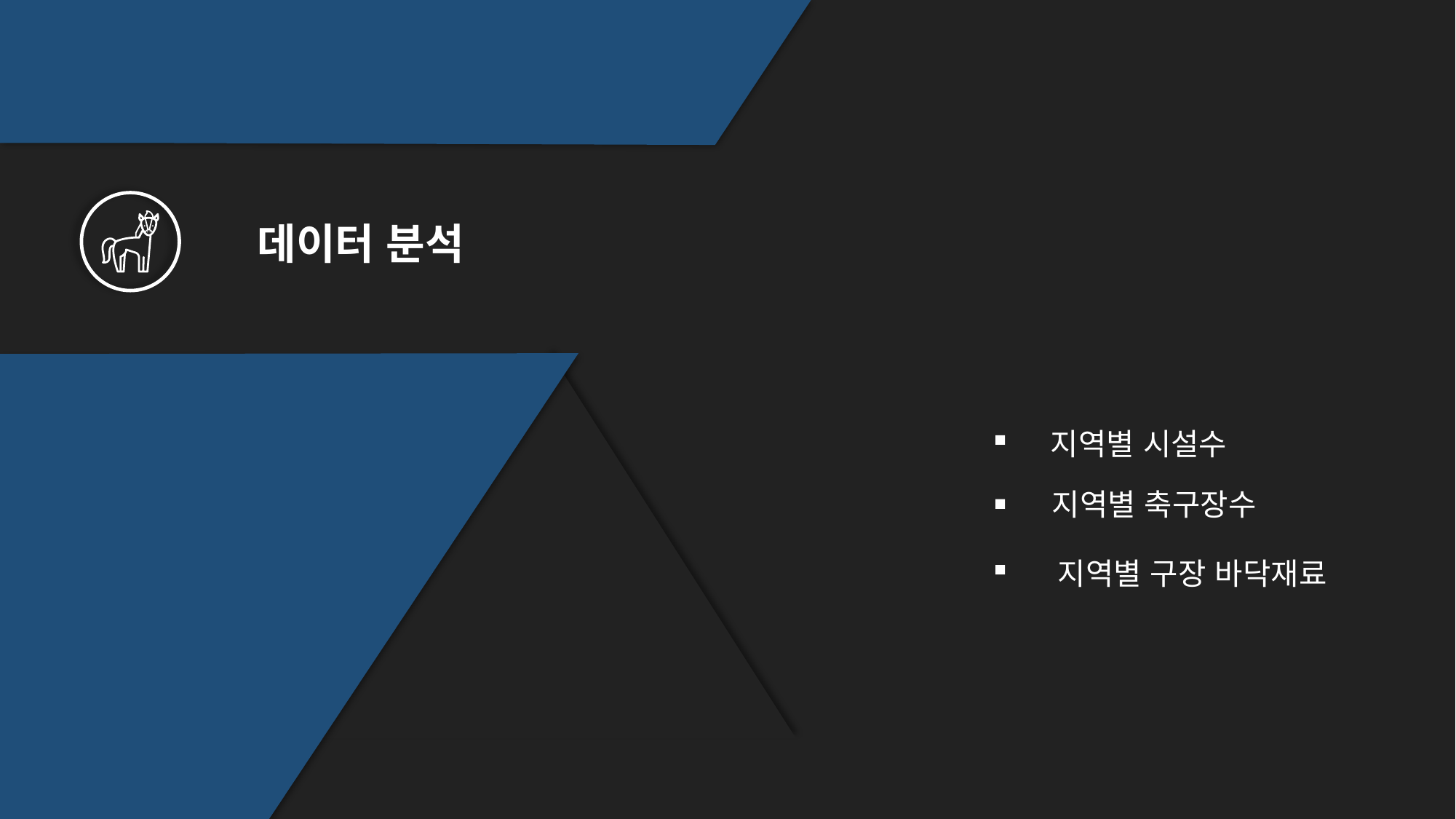

데이터 분석

지역별 시설수

지역별 축구장수

지역별 구장 바닥재료